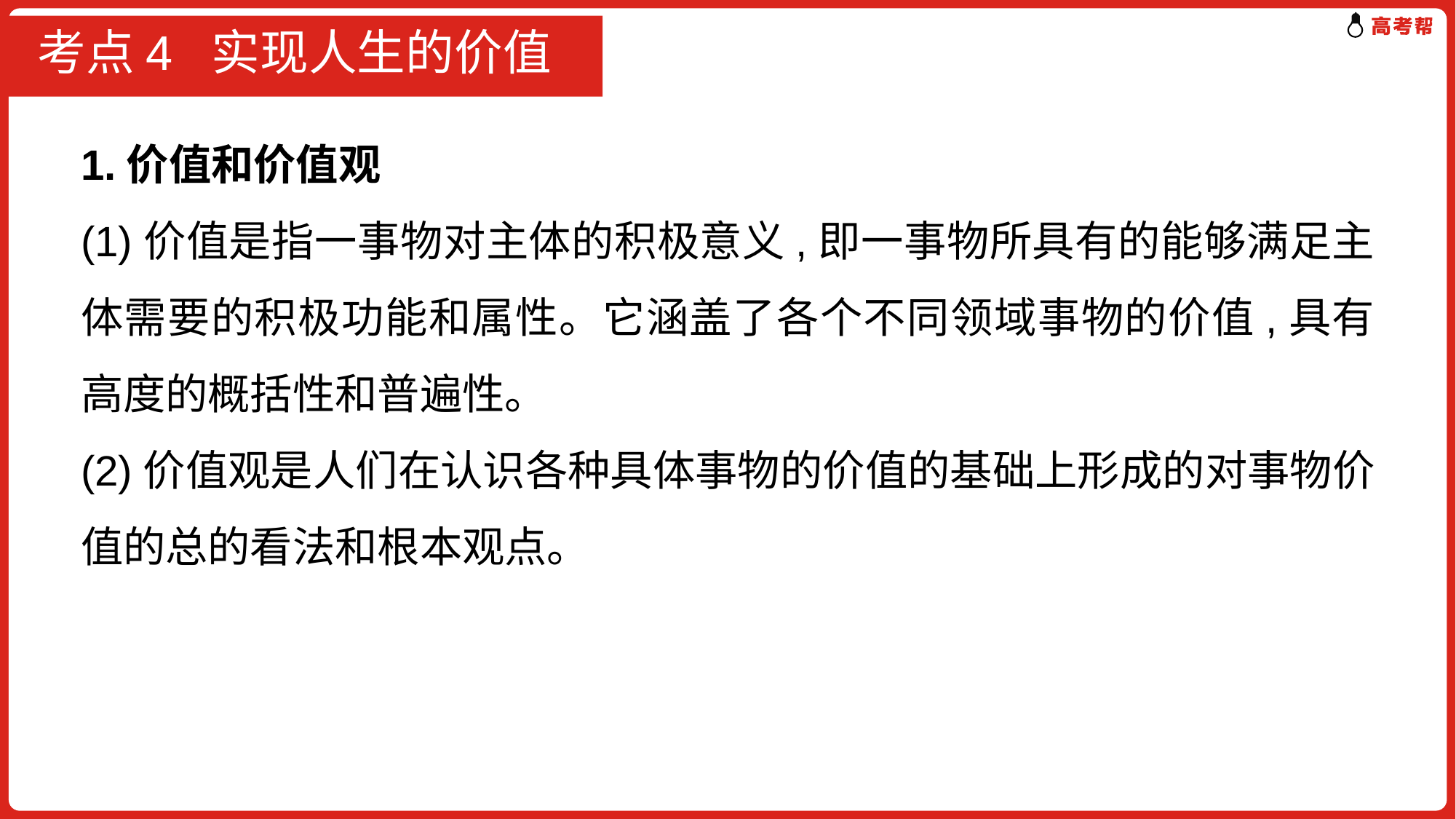

# 考点4  实现人生的价值
1.价值和价值观
(1)价值是指一事物对主体的积极意义,即一事物所具有的能够满足主体需要的积极功能和属性。它涵盖了各个不同领域事物的价值,具有高度的概括性和普遍性。
(2)价值观是人们在认识各种具体事物的价值的基础上形成的对事物价值的总的看法和根本观点。